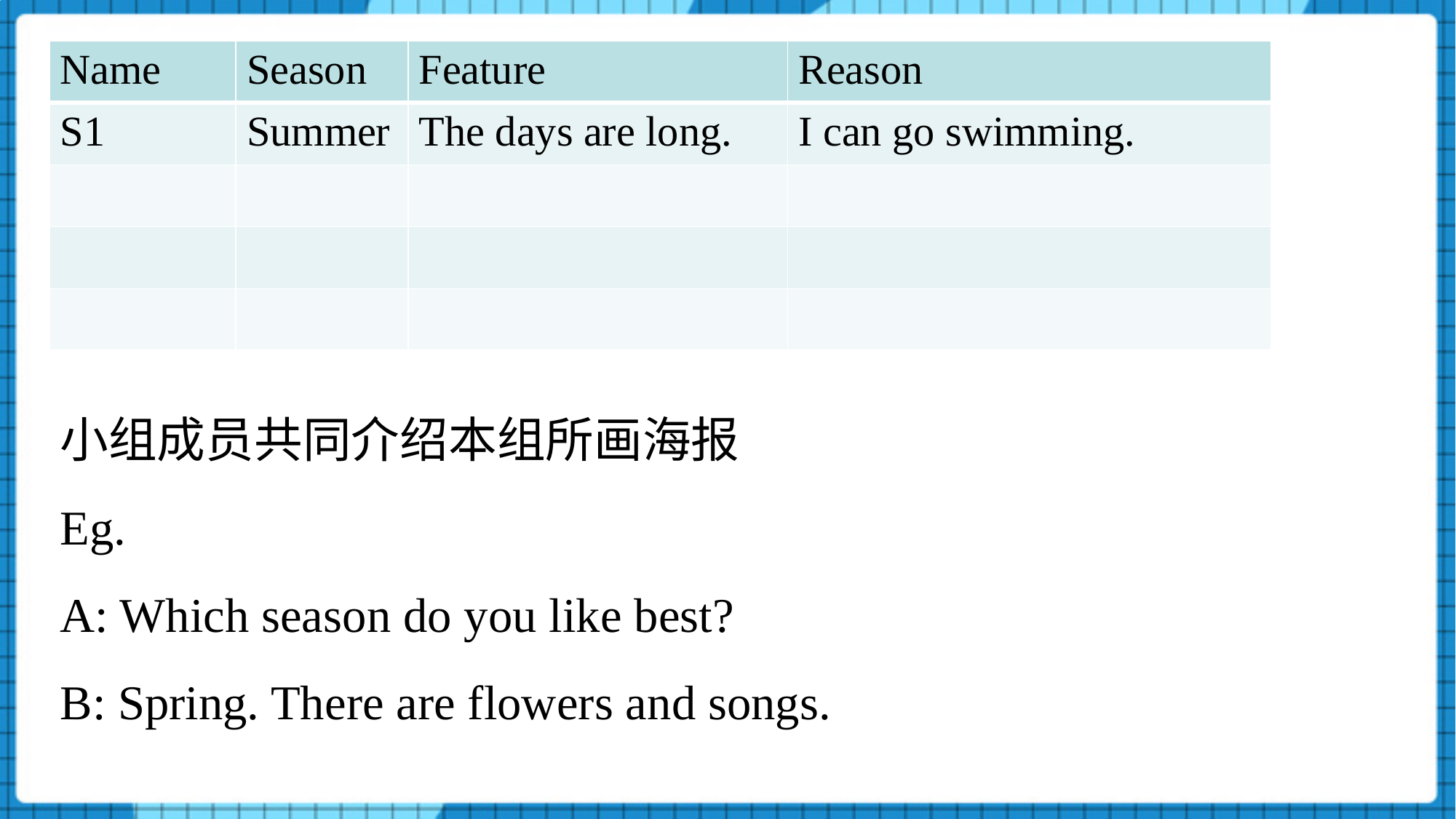

| Name | Season | Feature | Reason |
| --- | --- | --- | --- |
| S1 | Summer | The days are long. | I can go swimming. |
|  |  |  |  |
|  |  |  |  |
|  |  |  |  |
小组成员共同介绍本组所画海报
Eg.
A: Which season do you like best?
B: Spring. There are flowers and songs.